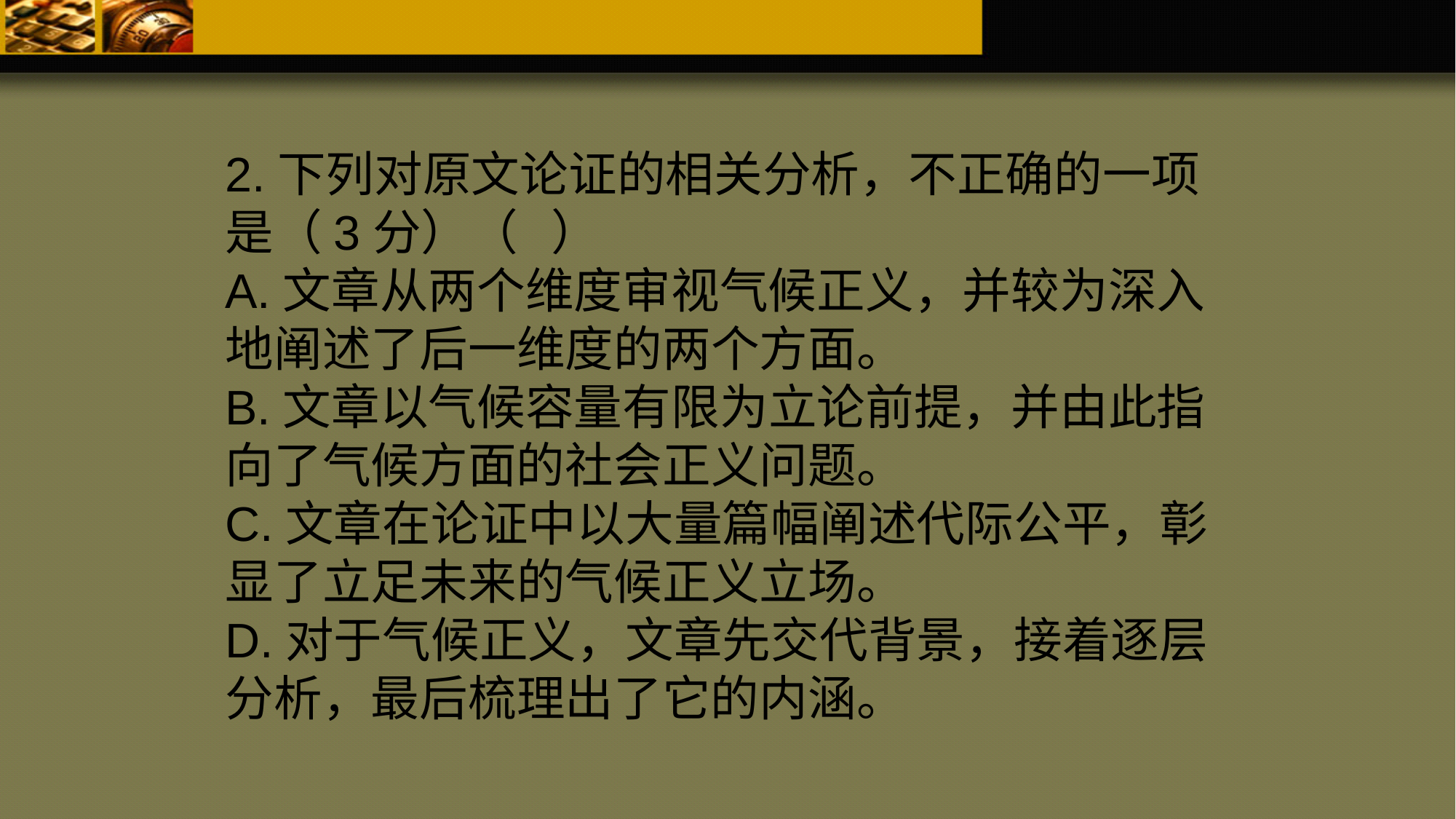

2.下列对原文论证的相关分析，不正确的一项是（3分）（   ）
A.文章从两个维度审视气候正义，并较为深入地阐述了后一维度的两个方面。
B.文章以气候容量有限为立论前提，并由此指向了气候方面的社会正义问题。
C.文章在论证中以大量篇幅阐述代际公平，彰显了立足未来的气候正义立场。
D.对于气候正义，文章先交代背景，接着逐层分析，最后梳理出了它的内涵。
26